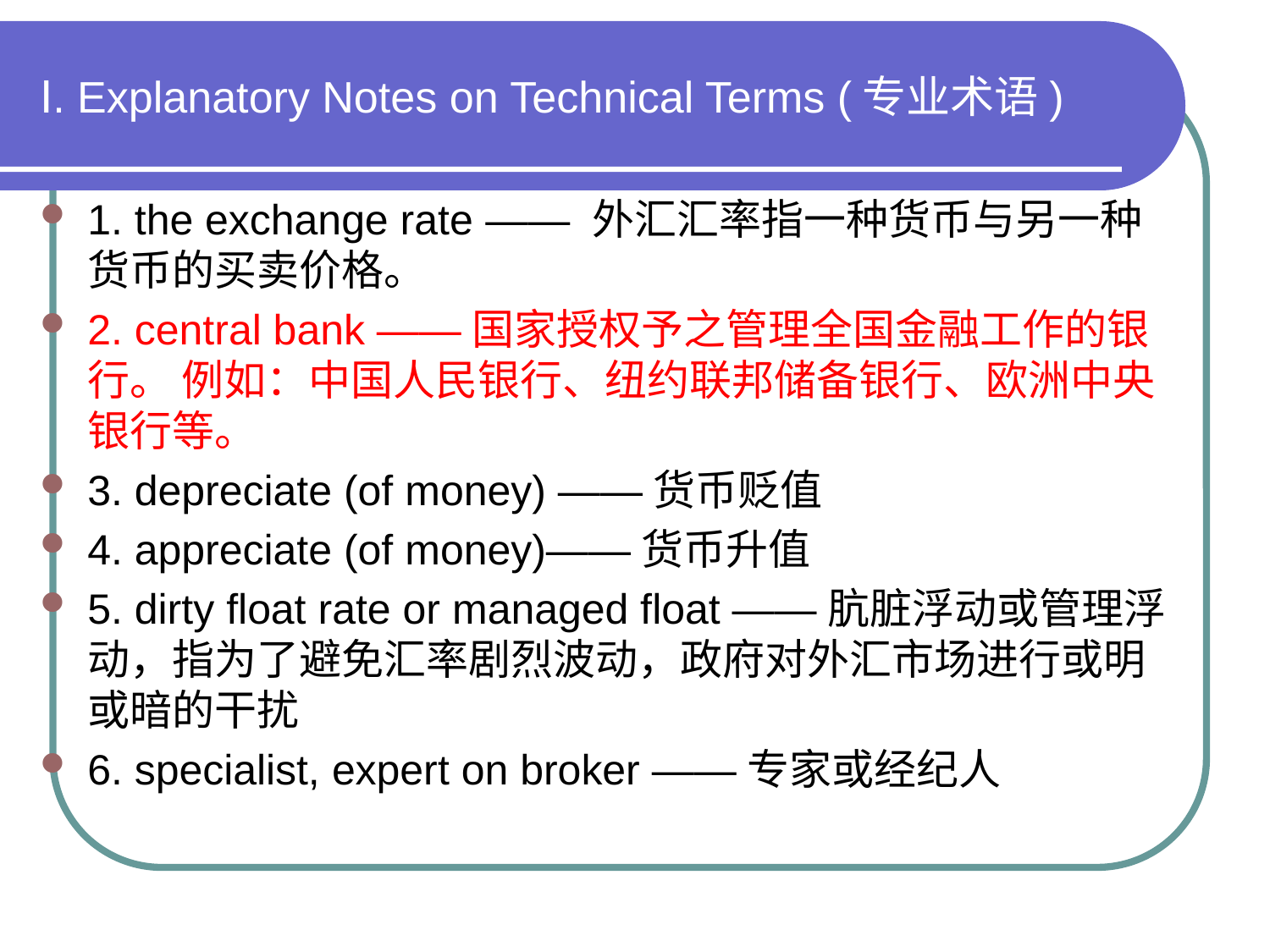

# Ⅰ. Explanatory Notes on Technical Terms (专业术语)
1. the exchange rate —— 外汇汇率指一种货币与另一种货币的买卖价格。
2. central bank ——国家授权予之管理全国金融工作的银行。 例如：中国人民银行、纽约联邦储备银行、欧洲中央银行等。
3. depreciate (of money) ——货币贬值
4. appreciate (of money)——货币升值
5. dirty float rate or managed float ——肮脏浮动或管理浮动，指为了避免汇率剧烈波动，政府对外汇市场进行或明或暗的干扰
6. specialist, expert on broker ——专家或经纪人